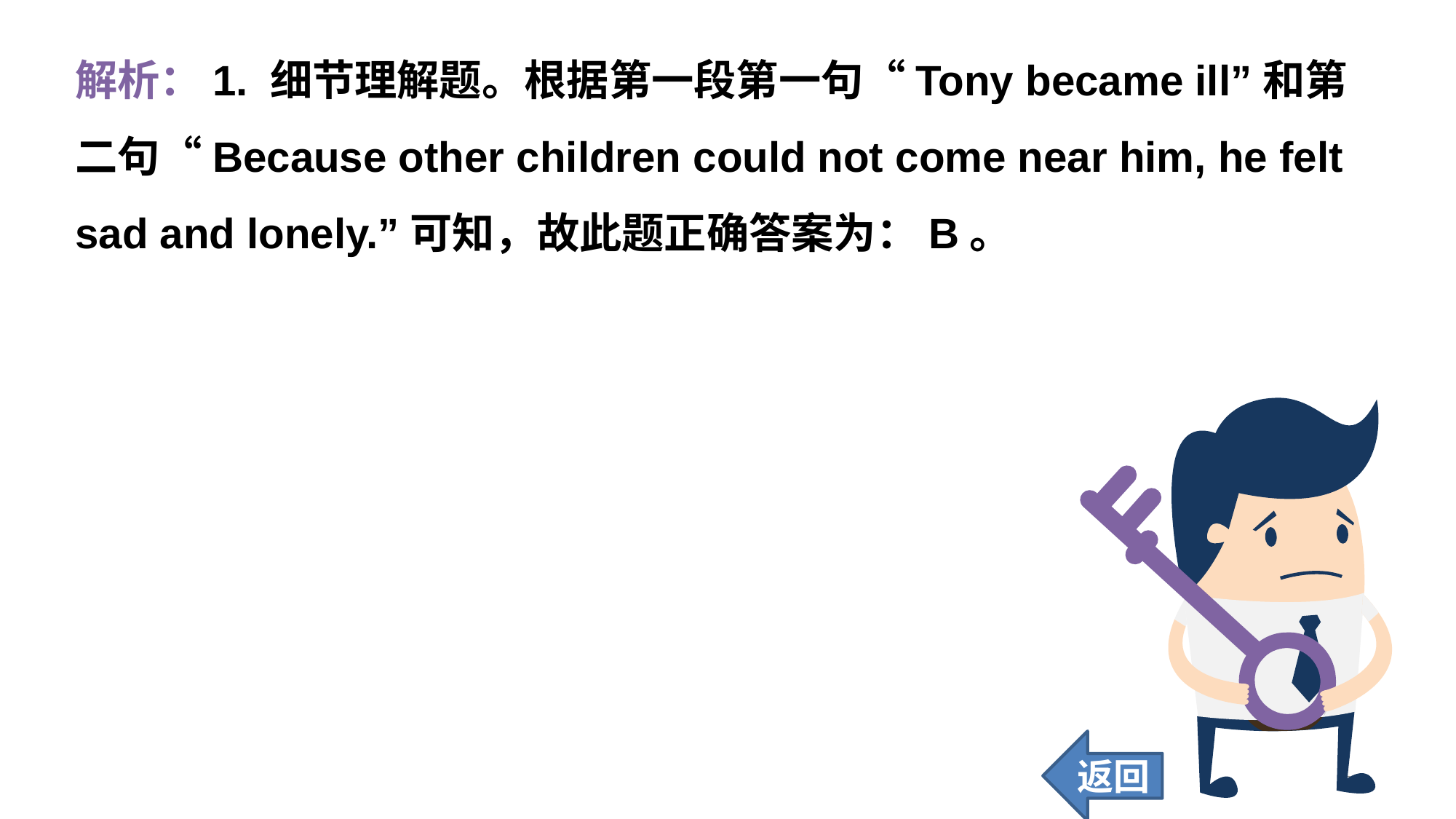

解析：1. 细节理解题。根据第一段第一句“Tony became ill”和第二句“Because other children could not come near him, he felt sad and lonely.”可知，故此题正确答案为：B。

返回
216